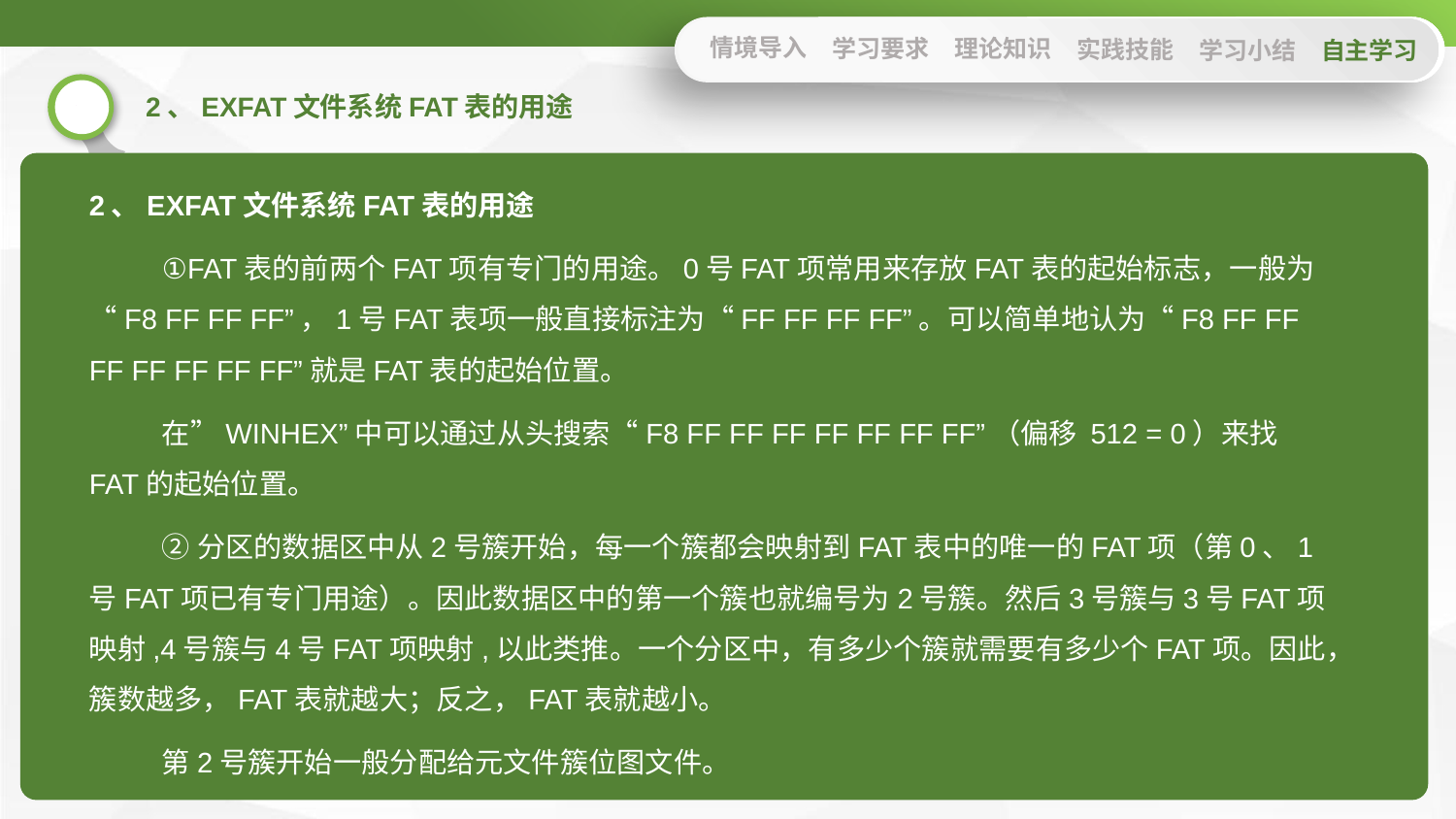

情境导入
学习要求
理论知识
实践技能
学习小结
自主学习
2、EXFAT文件系统FAT表的用途
2、EXFAT文件系统FAT表的用途
①FAT表的前两个FAT项有专门的用途。0号FAT项常用来存放FAT表的起始标志，一般为“F8 FF FF FF”，1号FAT表项一般直接标注为“FF FF FF FF”。可以简单地认为“F8 FF FF FF FF FF FF FF”就是FAT表的起始位置。
在”WINHEX”中可以通过从头搜索“F8 FF FF FF FF FF FF FF”（偏移 512 = 0）来找FAT的起始位置。
②分区的数据区中从2号簇开始，每一个簇都会映射到FAT表中的唯一的FAT项（第0、1号FAT项已有专门用途）。因此数据区中的第一个簇也就编号为2号簇。然后3号簇与3号FAT项映射,4号簇与4号FAT项映射,以此类推。一个分区中，有多少个簇就需要有多少个FAT项。因此，簇数越多，FAT表就越大；反之，FAT表就越小。
第2号簇开始一般分配给元文件簇位图文件。